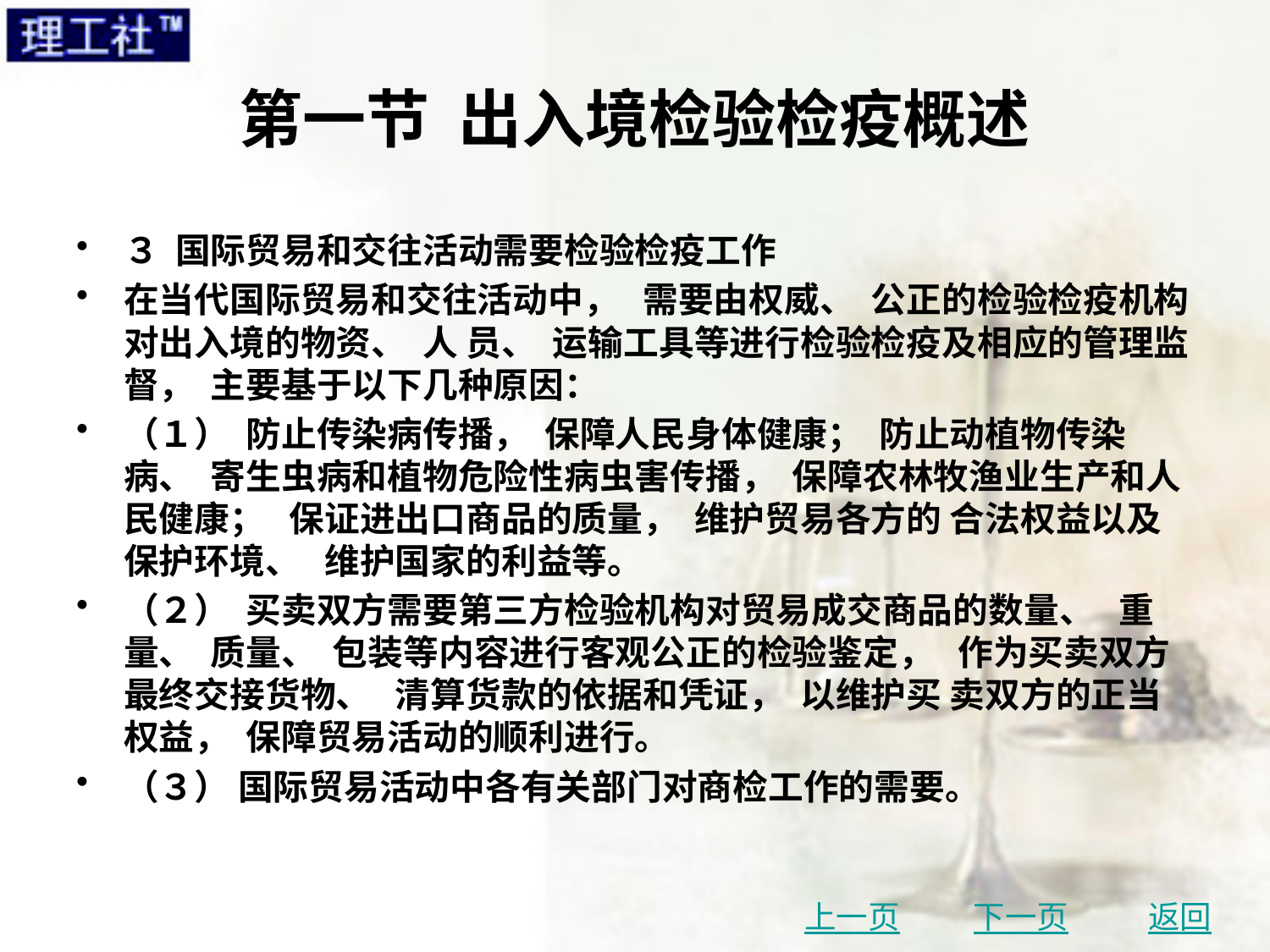

# 第一节  出入境检验检疫概述
３  国际贸易和交往活动需要检验检疫工作
在当代国际贸易和交往活动中，   需要由权威、  公正的检验检疫机构对出入境的物资、  人 员、  运输工具等进行检验检疫及相应的管理监督，  主要基于以下几种原因：
（１）  防止传染病传播，  保障人民身体健康；  防止动植物传染病、  寄生虫病和植物危险性病虫害传播，  保障农林牧渔业生产和人民健康；   保证进出口商品的质量，  维护贸易各方的 合法权益以及保护环境、   维护国家的利益等。
（２）  买卖双方需要第三方检验机构对贸易成交商品的数量、   重量、  质量、  包装等内容进行客观公正的检验鉴定，   作为买卖双方最终交接货物、   清算货款的依据和凭证，  以维护买 卖双方的正当权益，  保障贸易活动的顺利进行。
（３） 国际贸易活动中各有关部门对商检工作的需要。
上一页
下一页
返回